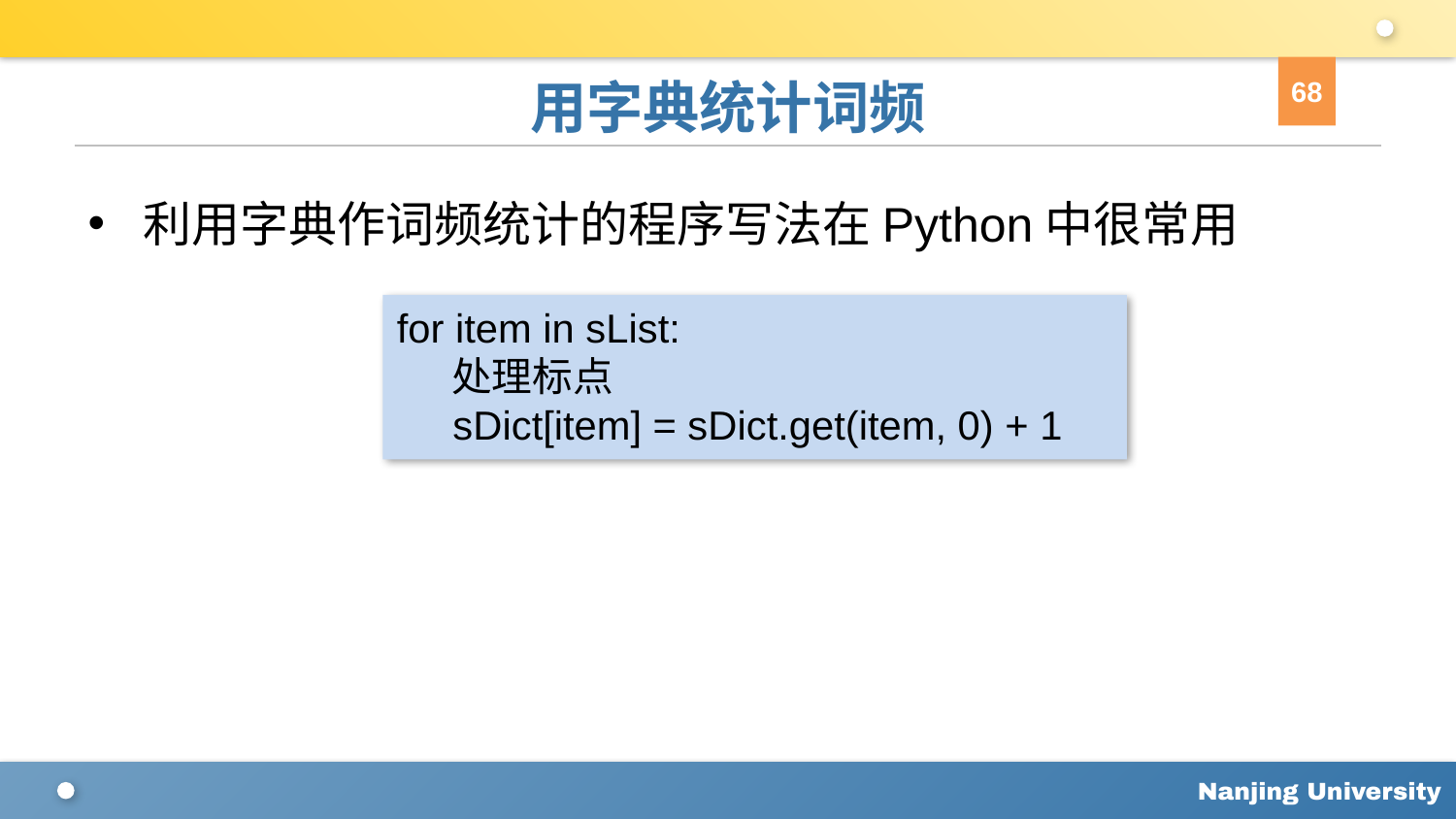

68
# 用字典统计词频
利用字典作词频统计的程序写法在Python中很常用
for item in sList:
     处理标点
     sDict[item] = sDict.get(item, 0) + 1